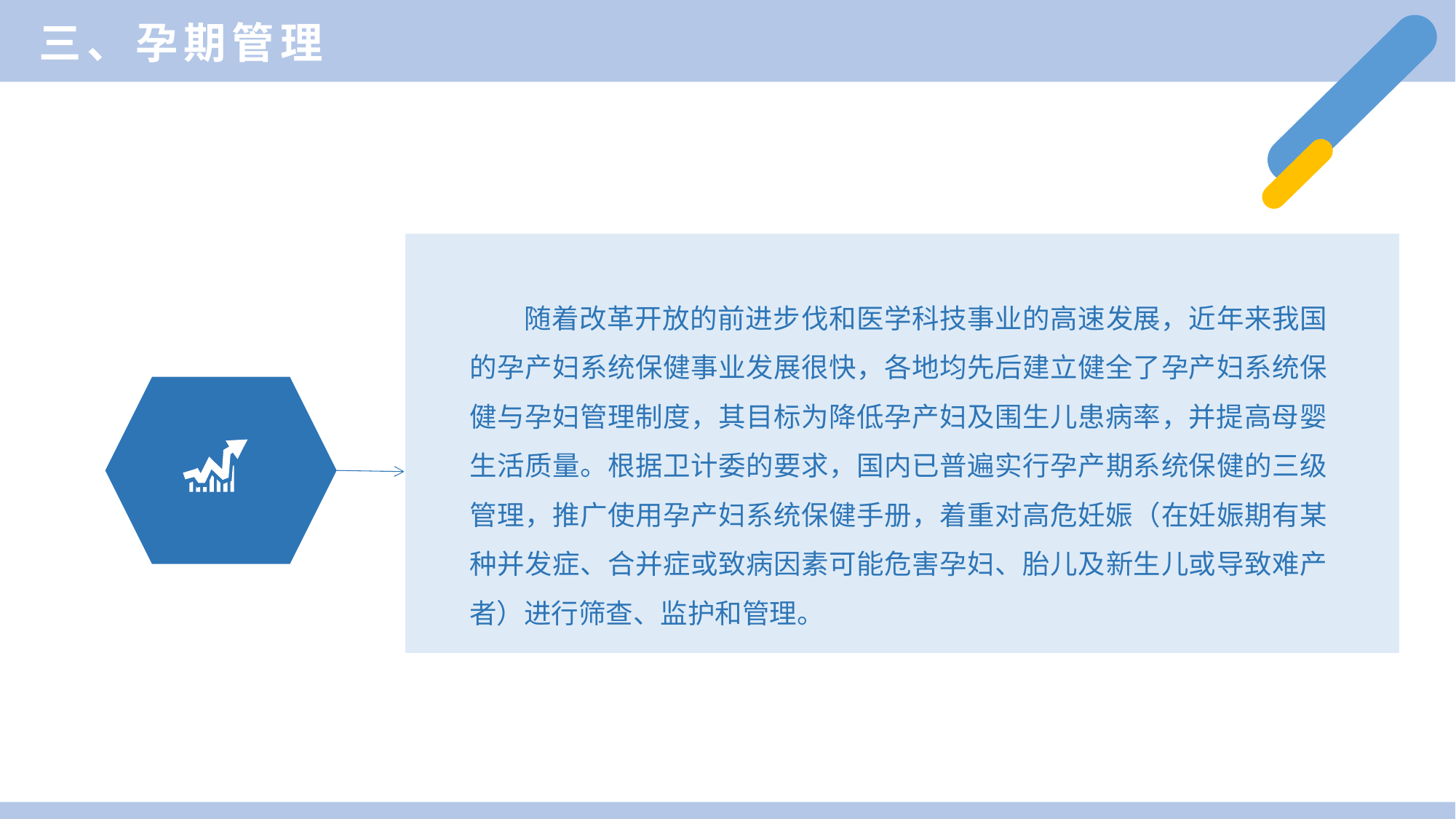

三、孕期管理

随着改革开放的前进步伐和医学科技事业的高速发展，近年来我国的孕产妇系统保健事业发展很快，各地均先后建立健全了孕产妇系统保健与孕妇管理制度，其目标为降低孕产妇及围生儿患病率，并提高母婴生活质量。根据卫计委的要求，国内已普遍实行孕产期系统保健的三级管理，推广使用孕产妇系统保健手册，着重对高危妊娠（在妊娠期有某种并发症、合并症或致病因素可能危害孕妇、胎儿及新生儿或导致难产者）进行筛查、监护和管理。